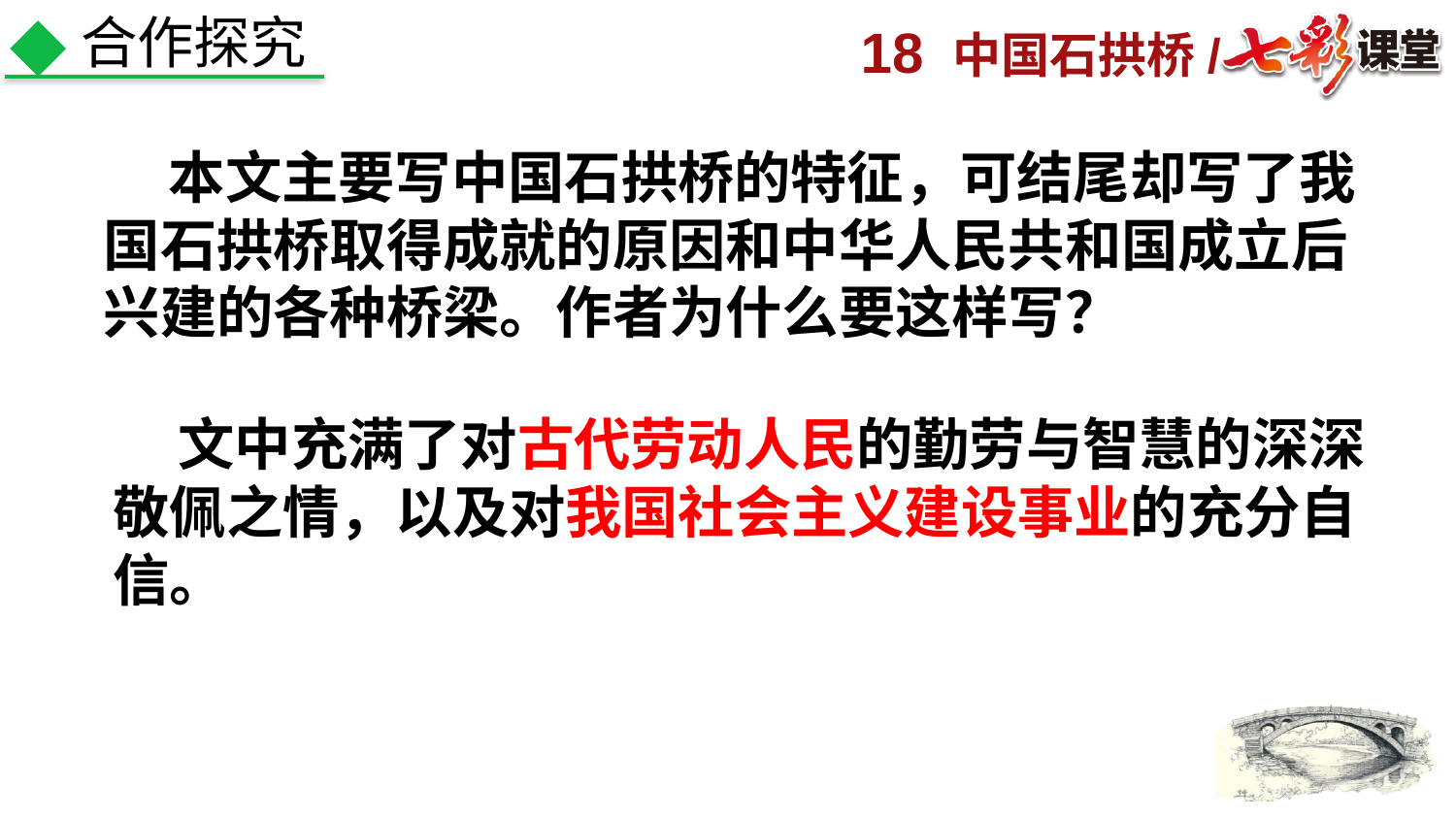

合作探究

    本文主要写中国石拱桥的特征，可结尾却写了我国石拱桥取得成就的原因和中华人民共和国成立后兴建的各种桥梁。作者为什么要这样写？
    文中充满了对古代劳动人民的勤劳与智慧的深深敬佩之情，以及对我国社会主义建设事业的充分自信。